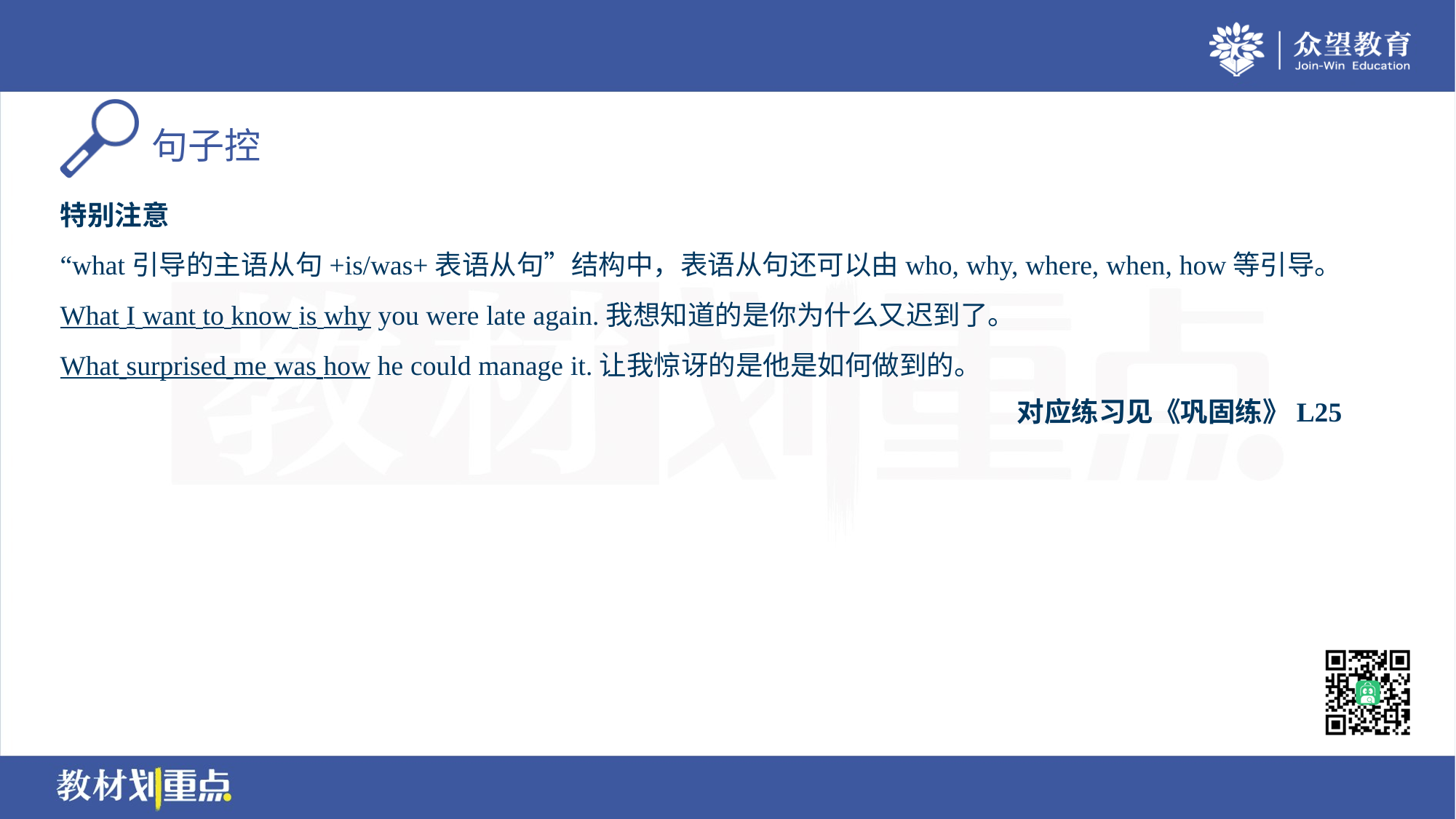

特别注意
“what引导的主语从句+is/was+表语从句”结构中，表语从句还可以由who, why, where, when, how等引导。
What I want to know is why you were late again.我想知道的是你为什么又迟到了。
What surprised me was how he could manage it.让我惊讶的是他是如何做到的。
对应练习见《巩固练》L25